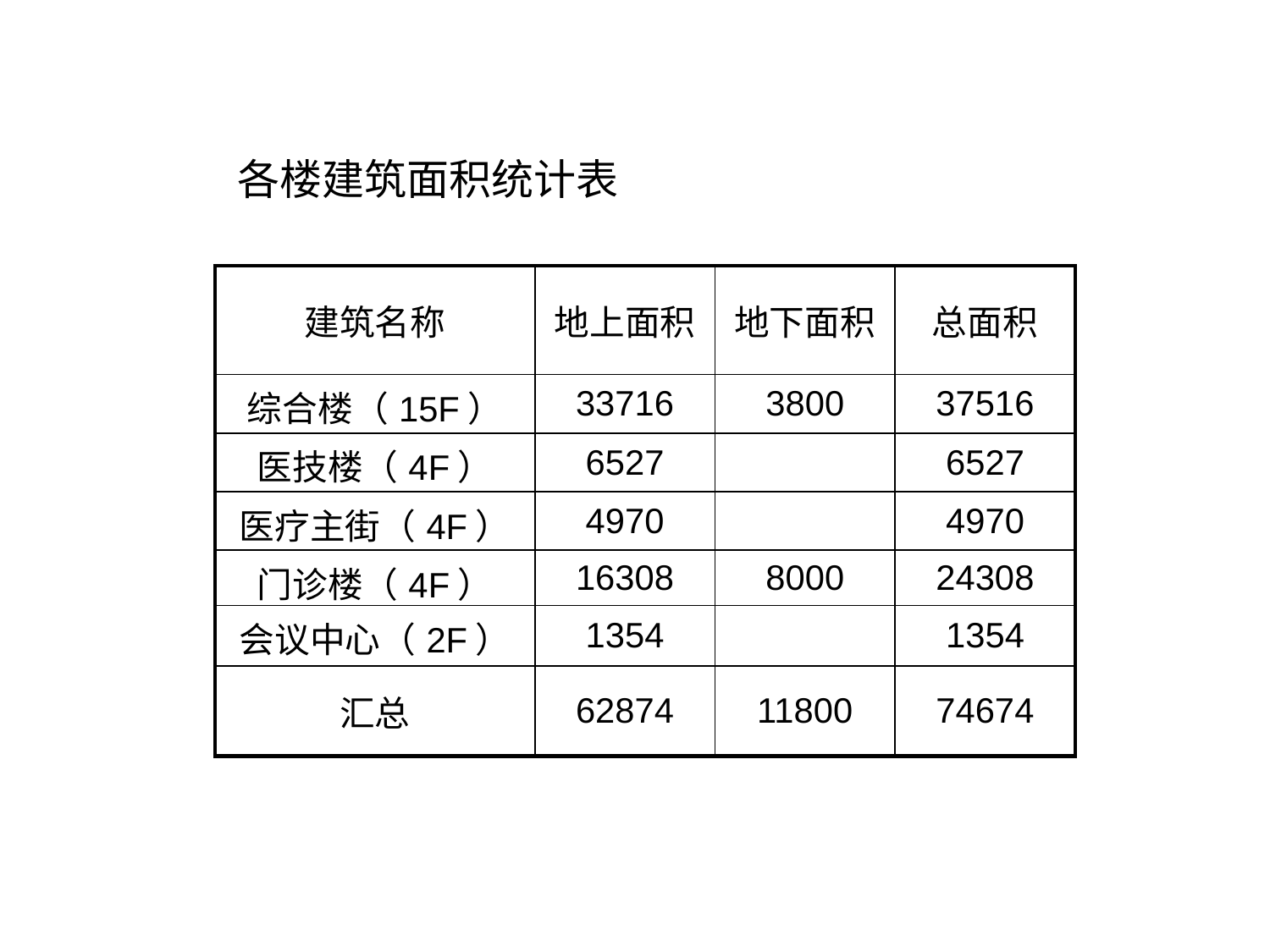

各楼建筑面积统计表
| 建筑名称 | 地上面积 | 地下面积 | 总面积 |
| --- | --- | --- | --- |
| 综合楼（15F） | 33716 | 3800 | 37516 |
| 医技楼（4F） | 6527 |  | 6527 |
| 医疗主街（4F） | 4970 |  | 4970 |
| 门诊楼（4F） | 16308 | 8000 | 24308 |
| 会议中心（2F） | 1354 |  | 1354 |
| 汇总 | 62874 | 11800 | 74674 |